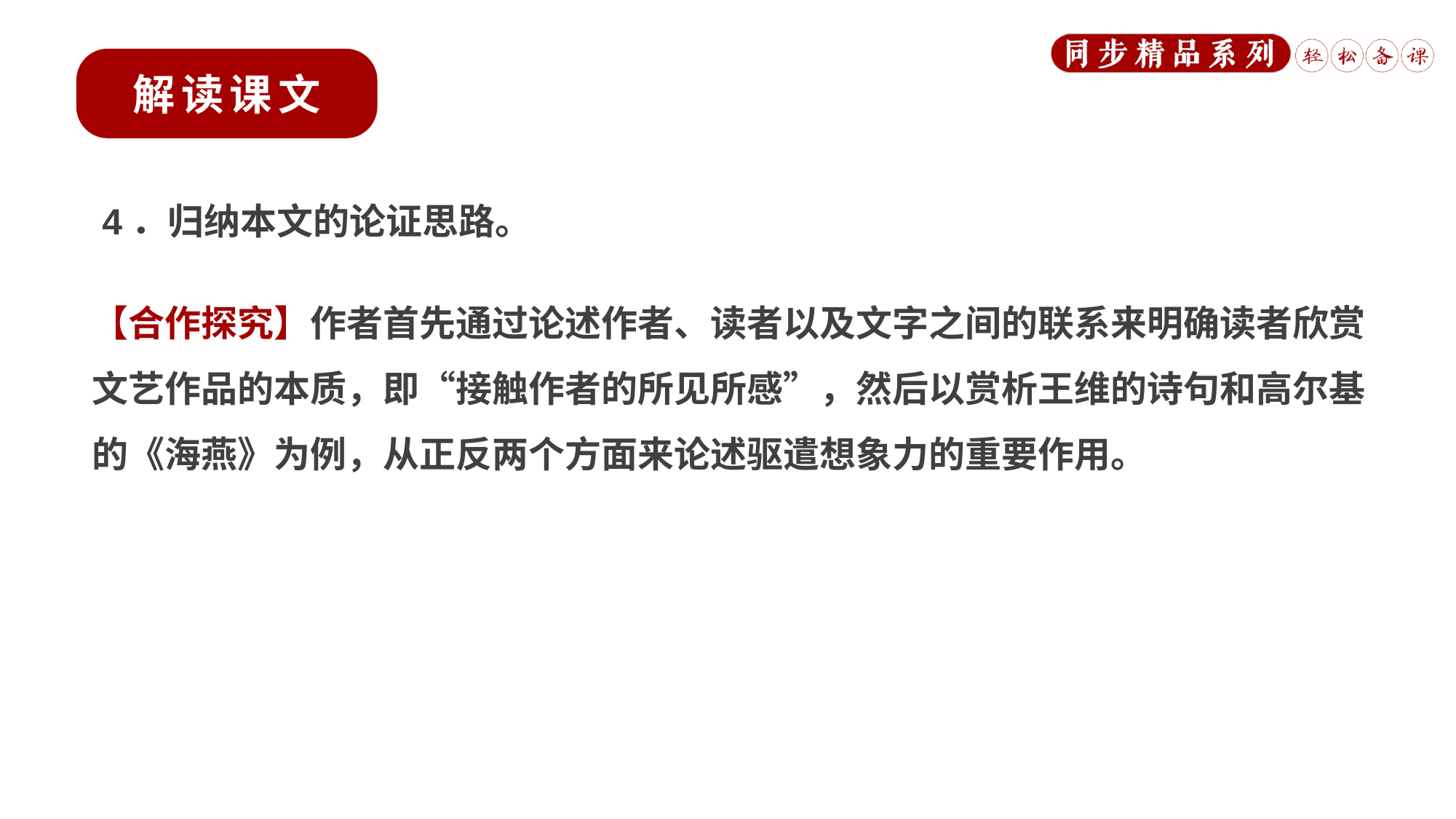

4．归纳本文的论证思路。
【合作探究】作者首先通过论述作者、读者以及文字之间的联系来明确读者欣赏文艺作品的本质，即“接触作者的所见所感”，然后以赏析王维的诗句和高尔基的《海燕》为例，从正反两个方面来论述驱遣想象力的重要作用。